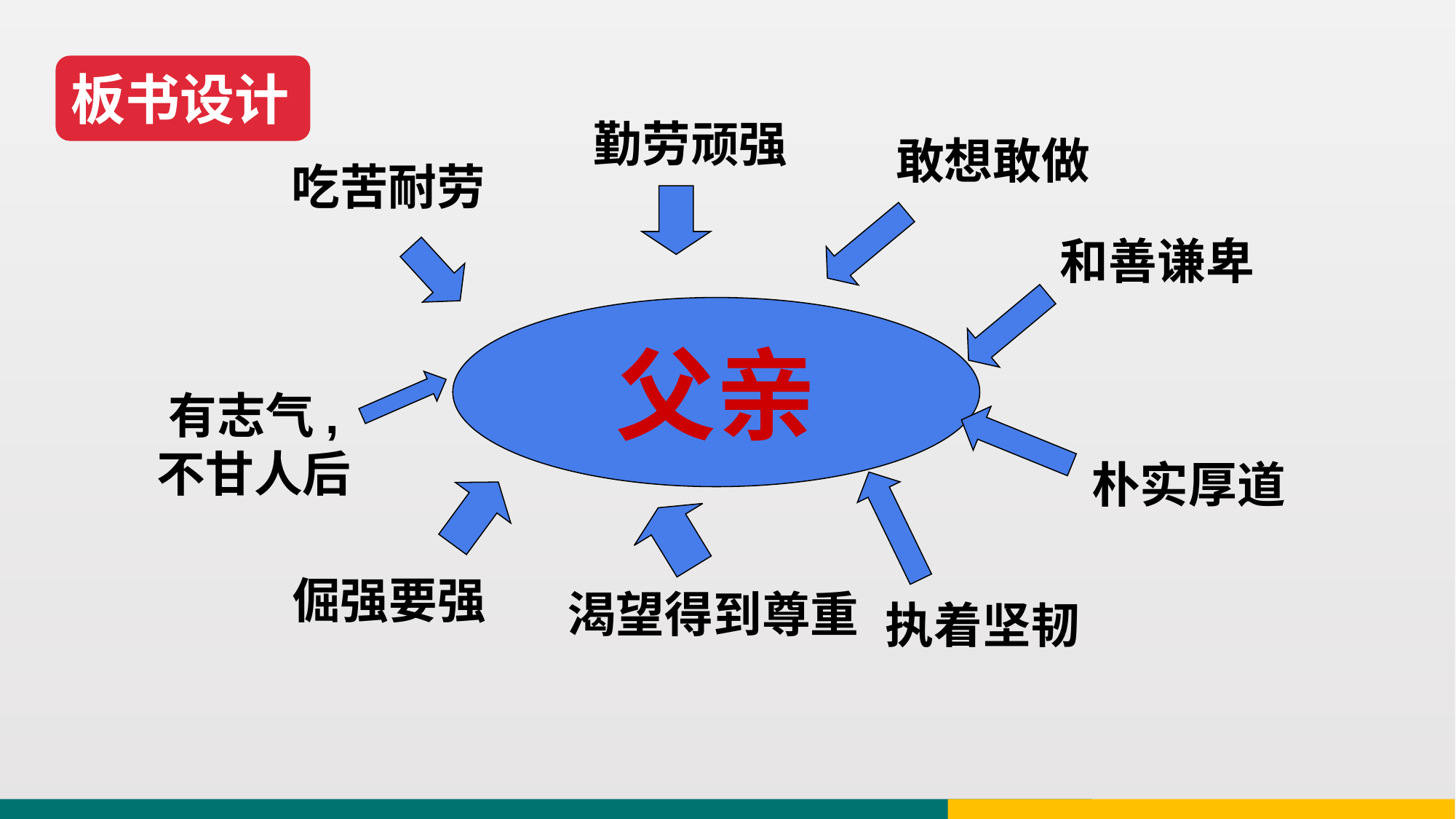

板书设计
勤劳顽强
敢想敢做
吃苦耐劳

和善谦卑

父亲
有志气, 不甘人后

朴实厚道

倔强要强
渴望得到尊重
执着坚韧